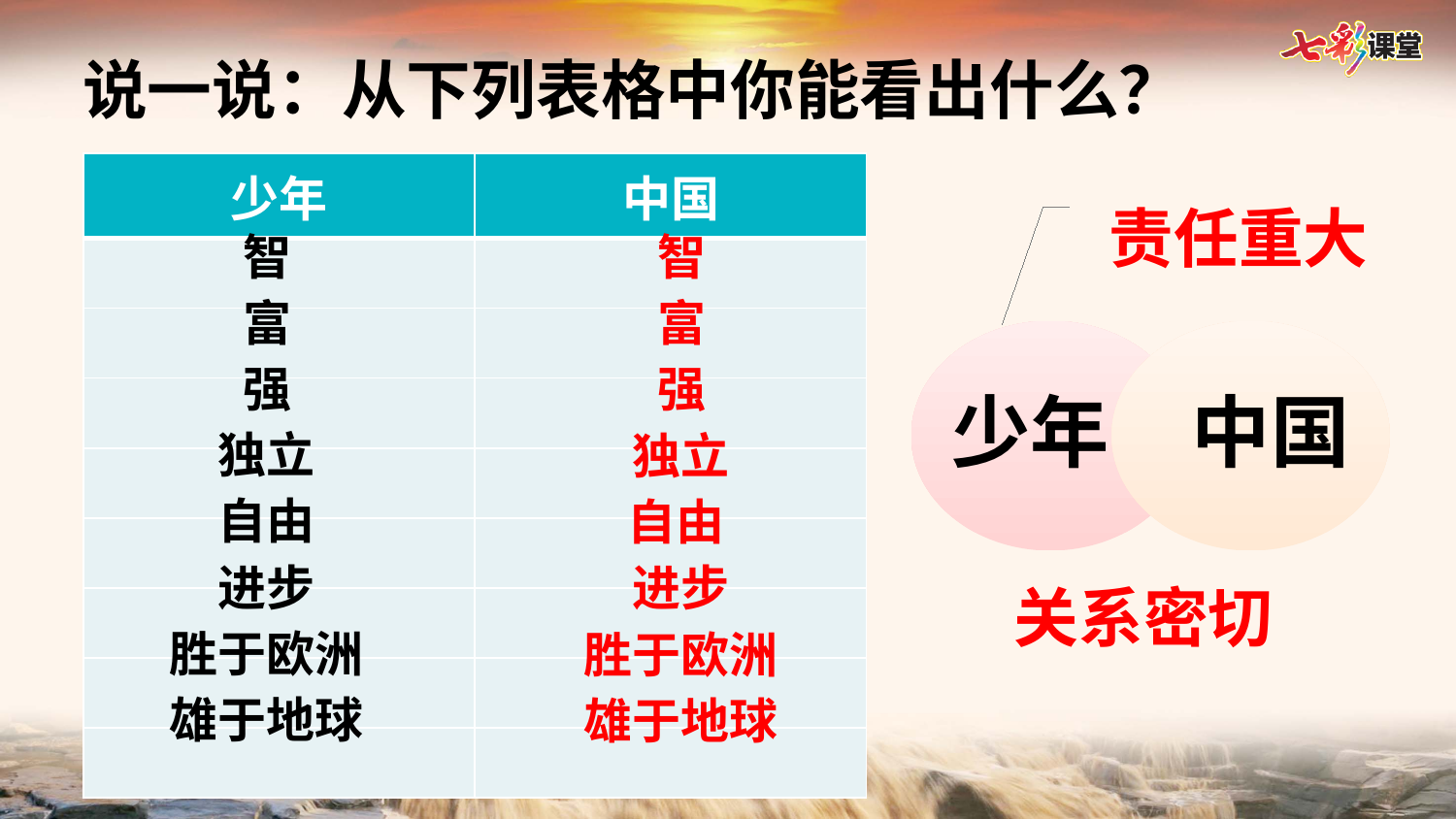

说一说：从下列表格中你能看出什么？
| 少年 | 中国 |
| --- | --- |
|  |  |
|  |  |
|  |  |
|  |  |
|  |  |
|  |  |
|  |  |
|  |  |
责任重大
智
智
富
富
少年
中国
关系密切
强
强
独立
独立
自由
自由
进步
进步
胜于欧洲
胜于欧洲
雄于地球
雄于地球